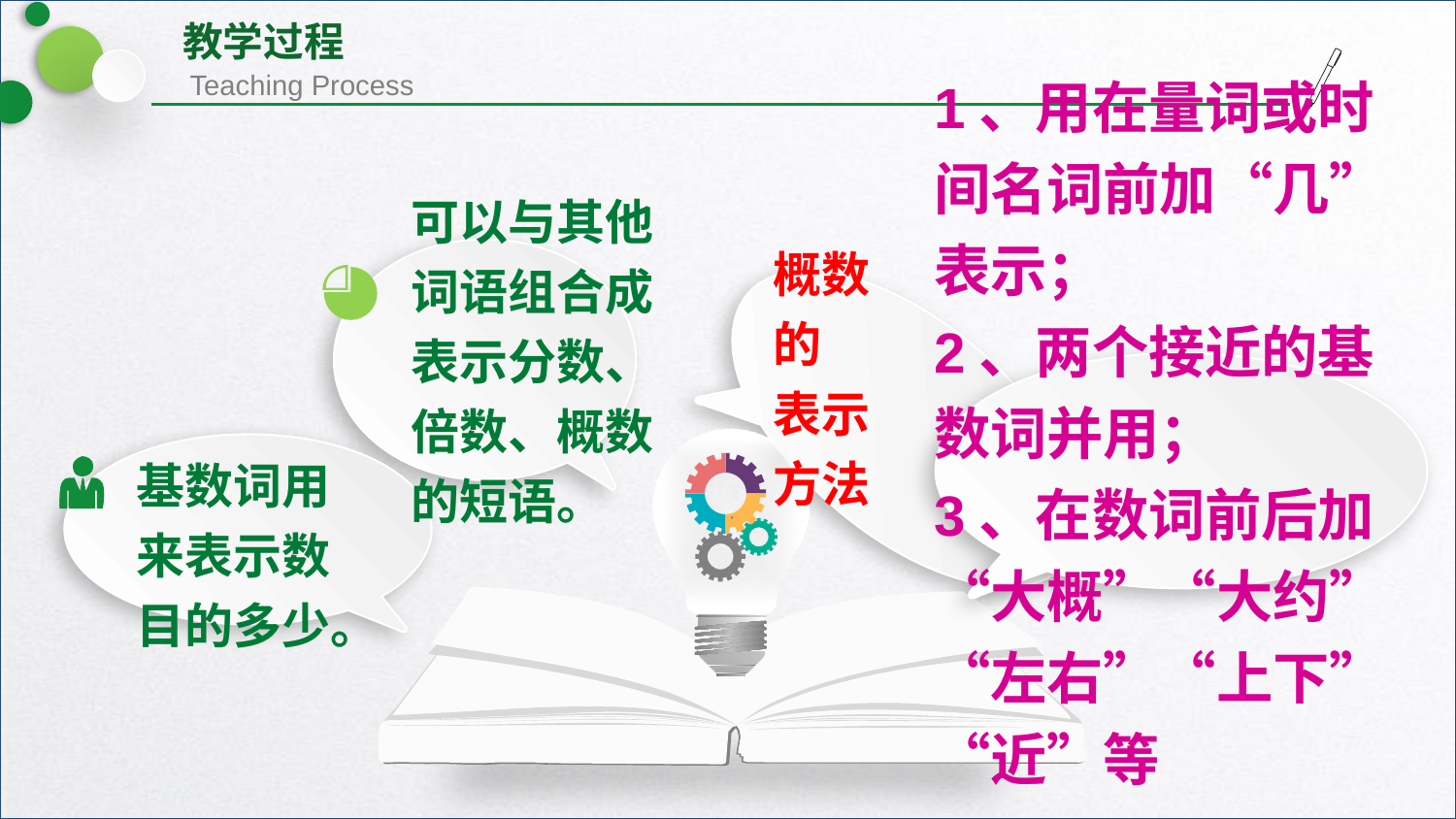

1、用在量词或时间名词前加“几”表示；
2、两个接近的基数词并用；
3、在数词前后加“大概”“大约”“左右”“上下”“近”等
可以与其他词语组合成表示分数、倍数、概数的短语。
概数的
表示
方法

基数词用来表示数目的多少。